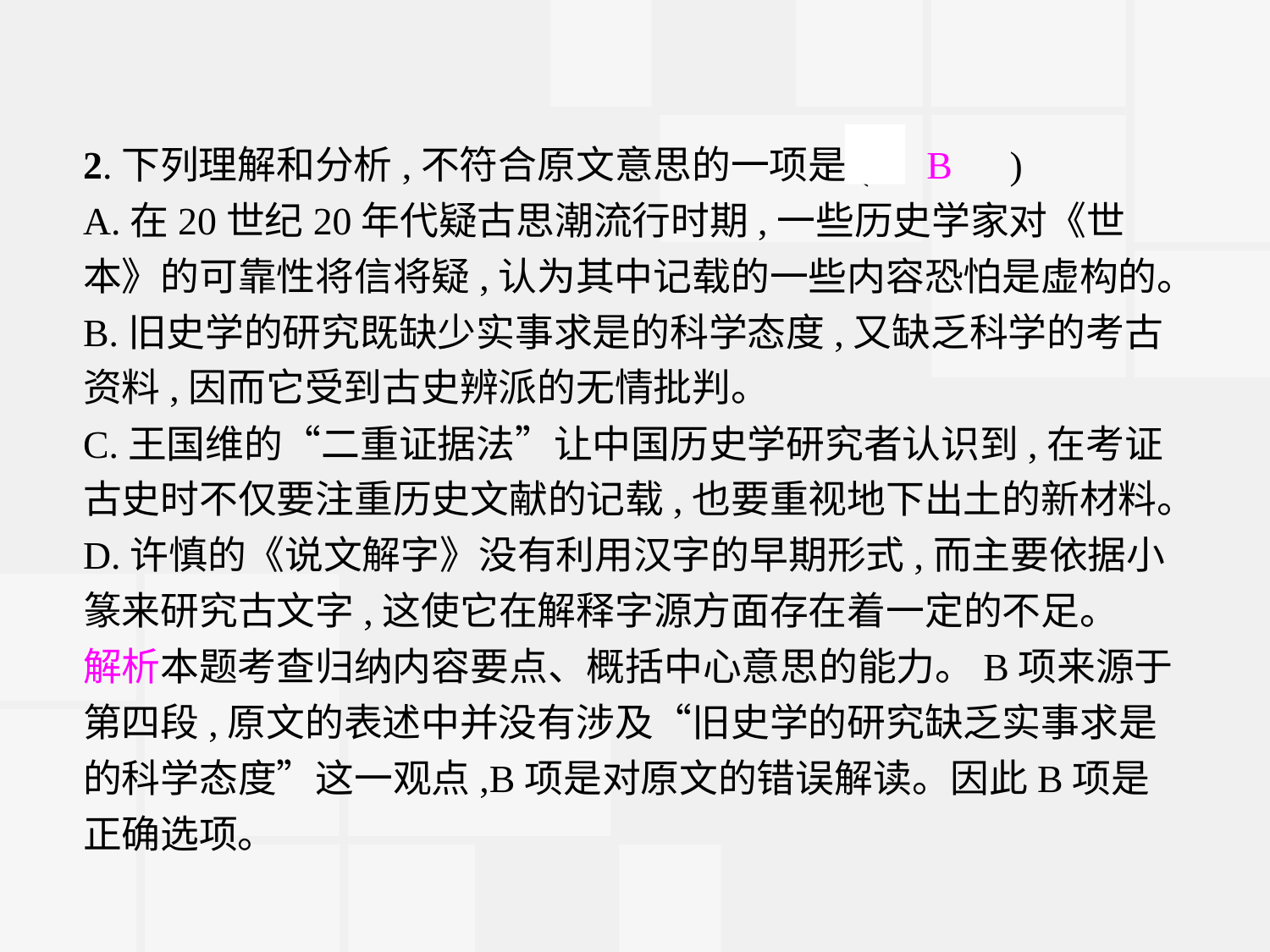

2.下列理解和分析,不符合原文意思的一项是(　B　)
A.在20世纪20年代疑古思潮流行时期,一些历史学家对《世本》的可靠性将信将疑,认为其中记载的一些内容恐怕是虚构的。
B.旧史学的研究既缺少实事求是的科学态度,又缺乏科学的考古资料,因而它受到古史辨派的无情批判。
C.王国维的“二重证据法”让中国历史学研究者认识到,在考证古史时不仅要注重历史文献的记载,也要重视地下出土的新材料。
D.许慎的《说文解字》没有利用汉字的早期形式,而主要依据小篆来研究古文字,这使它在解释字源方面存在着一定的不足。
解析本题考查归纳内容要点、概括中心意思的能力。B项来源于第四段,原文的表述中并没有涉及“旧史学的研究缺乏实事求是的科学态度”这一观点,B项是对原文的错误解读。因此B项是正确选项。